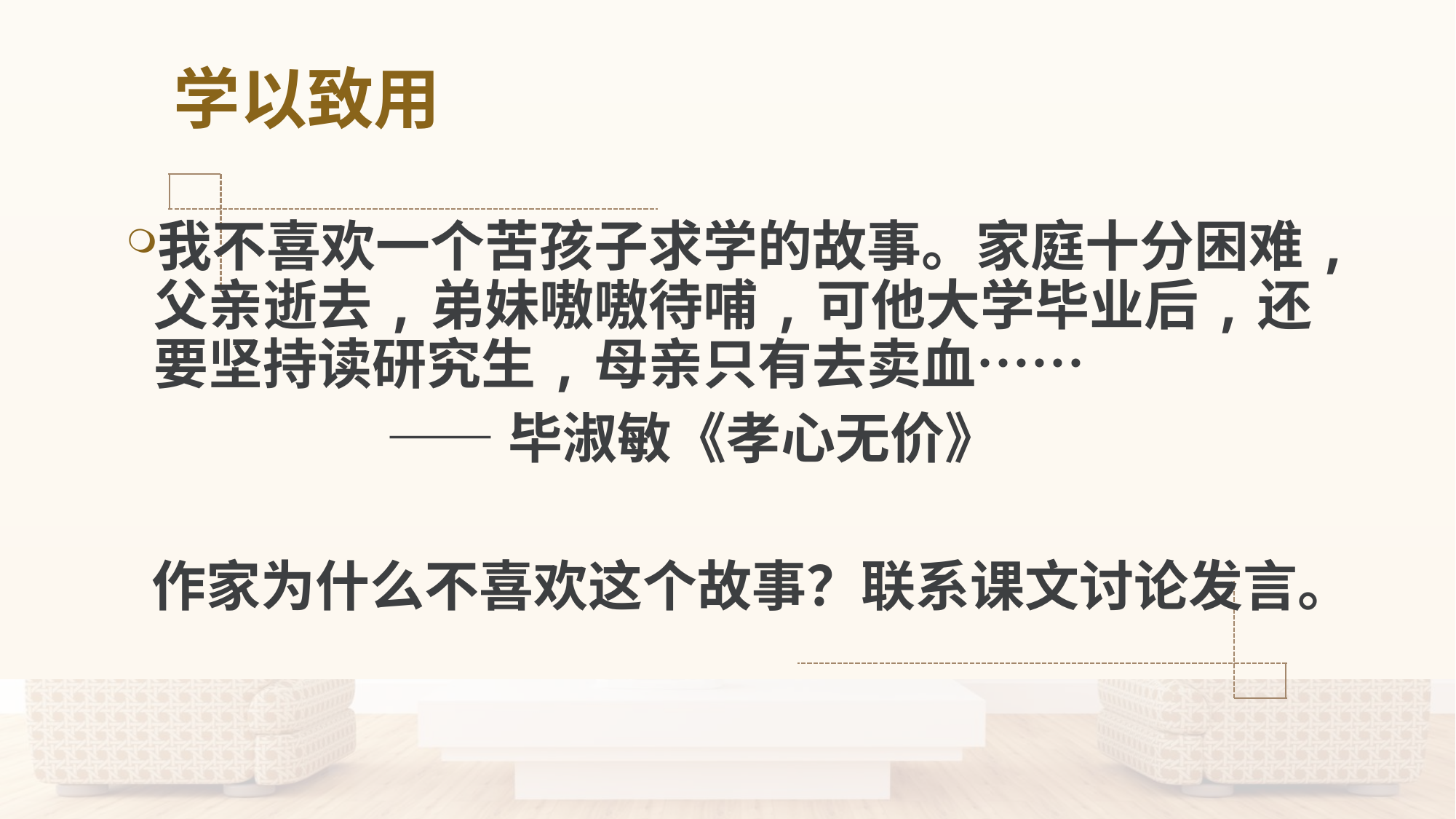

# 学以致用
我不喜欢一个苦孩子求学的故事。家庭十分困难,父亲逝去,弟妹嗷嗷待哺,可他大学毕业后,还要坚持读研究生,母亲只有去卖血……
                     ——毕淑敏《孝心无价》

 作家为什么不喜欢这个故事？联系课文讨论发言。